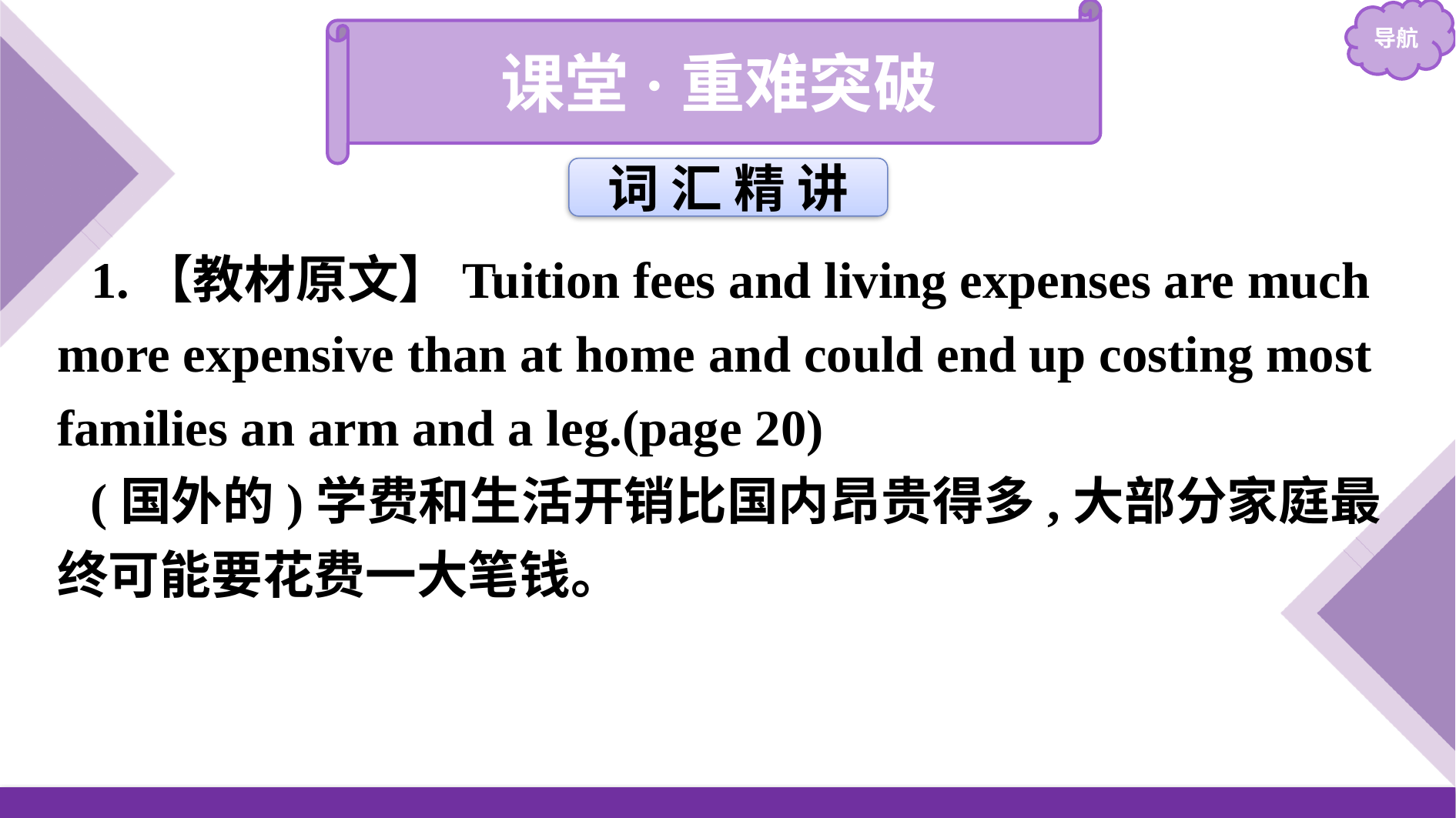

课堂·重难突破
词 汇 精 讲
1.【教材原文】Tuition fees and living expenses are much more expensive than at home and could end up costing most families an arm and a leg.(page 20)
(国外的)学费和生活开销比国内昂贵得多,大部分家庭最终可能要花费一大笔钱。